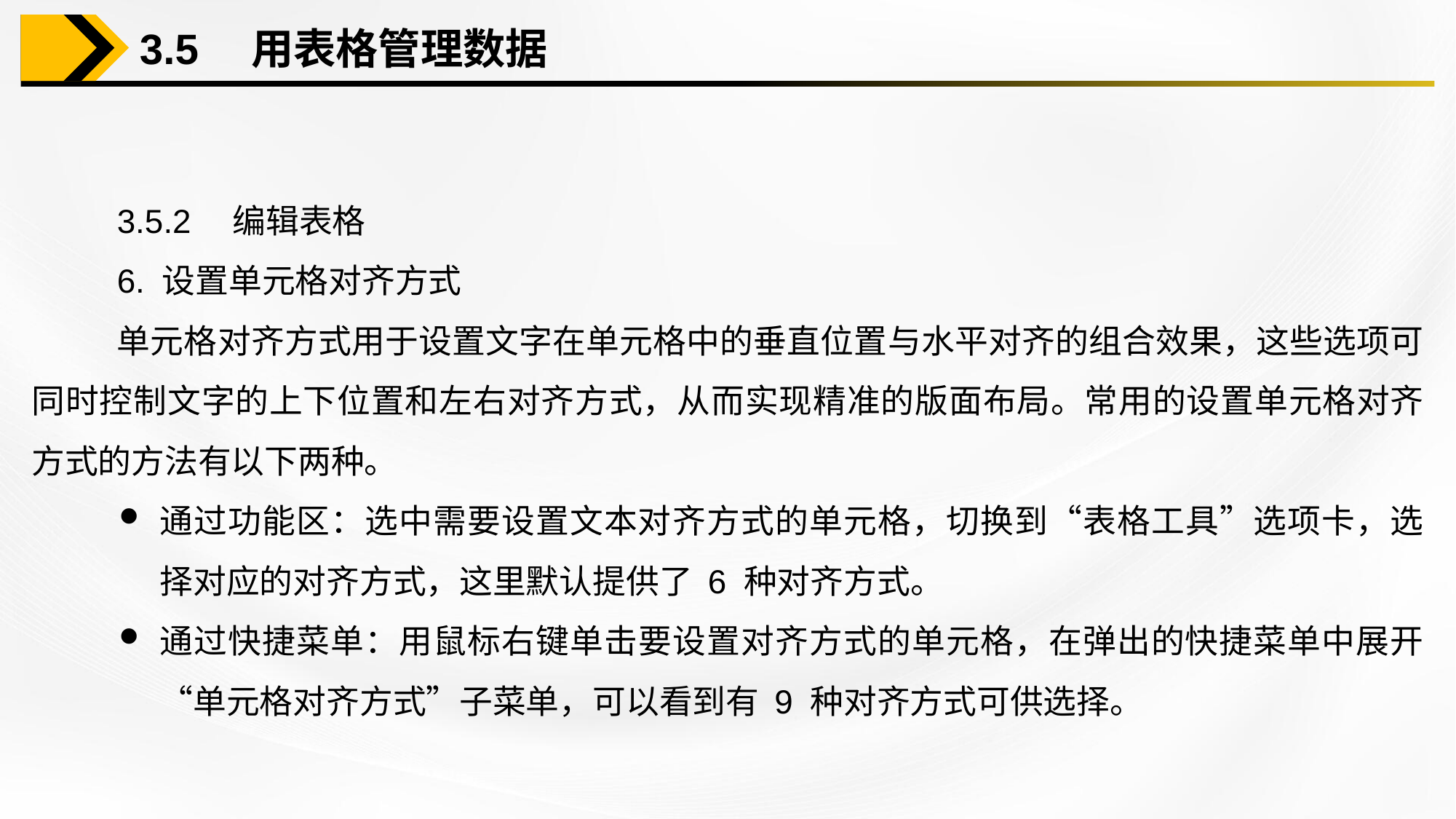

3.5　用表格管理数据
3.5.2　编辑表格
6. 设置单元格对齐方式
单元格对齐方式用于设置文字在单元格中的垂直位置与水平对齐的组合效果，这些选项可同时控制文字的上下位置和左右对齐方式，从而实现精准的版面布局。常用的设置单元格对齐方式的方法有以下两种。
通过功能区：选中需要设置文本对齐方式的单元格，切换到“表格工具”选项卡，选择对应的对齐方式，这里默认提供了 6 种对齐方式。
通过快捷菜单：用鼠标右键单击要设置对齐方式的单元格，在弹出的快捷菜单中展开“单元格对齐方式”子菜单，可以看到有 9 种对齐方式可供选择。